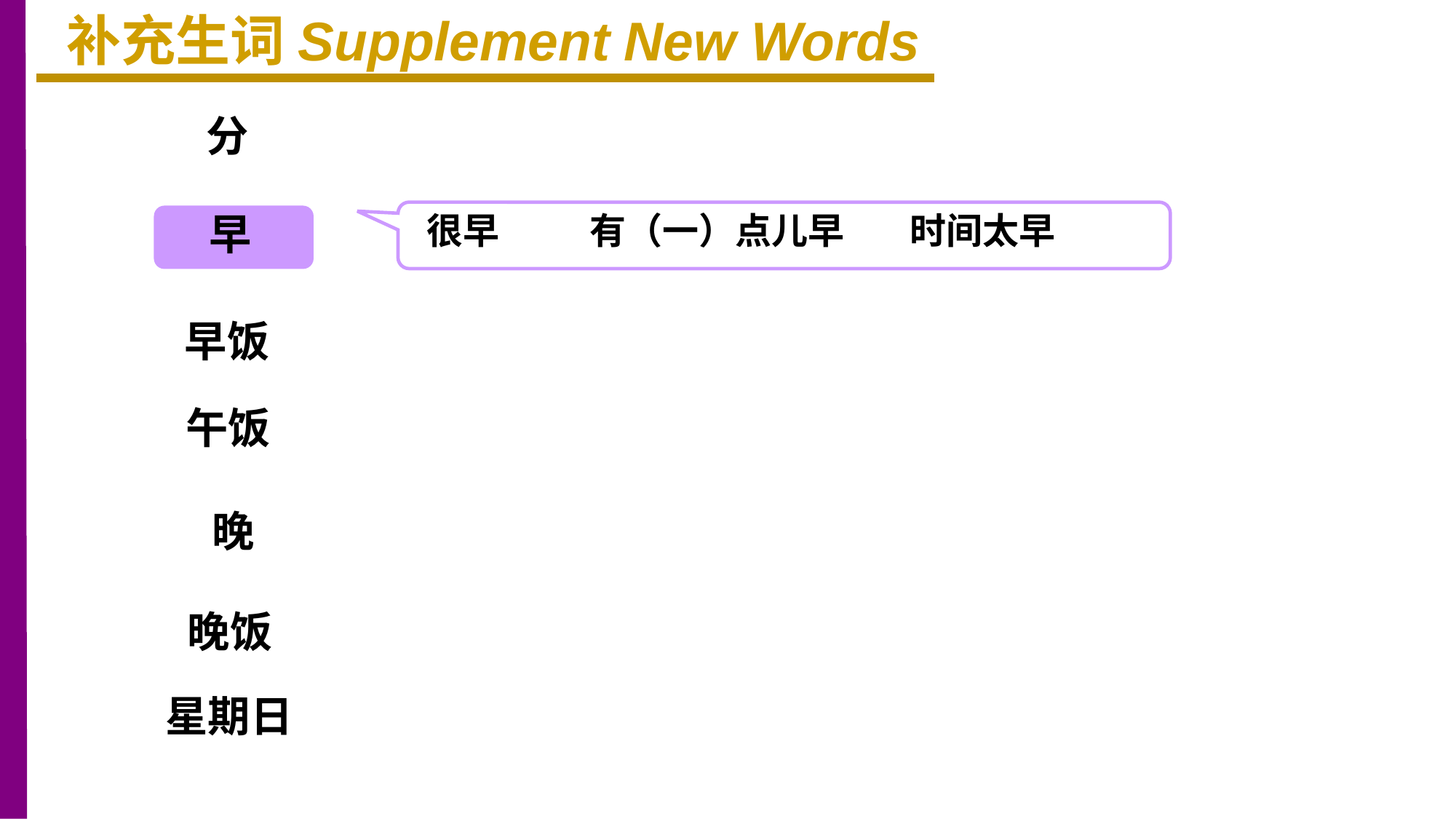

补充生词Supplement New Words
分
早

很早           有（一）点儿早        时间太早

早饭
午饭
晚
晚饭
星期日